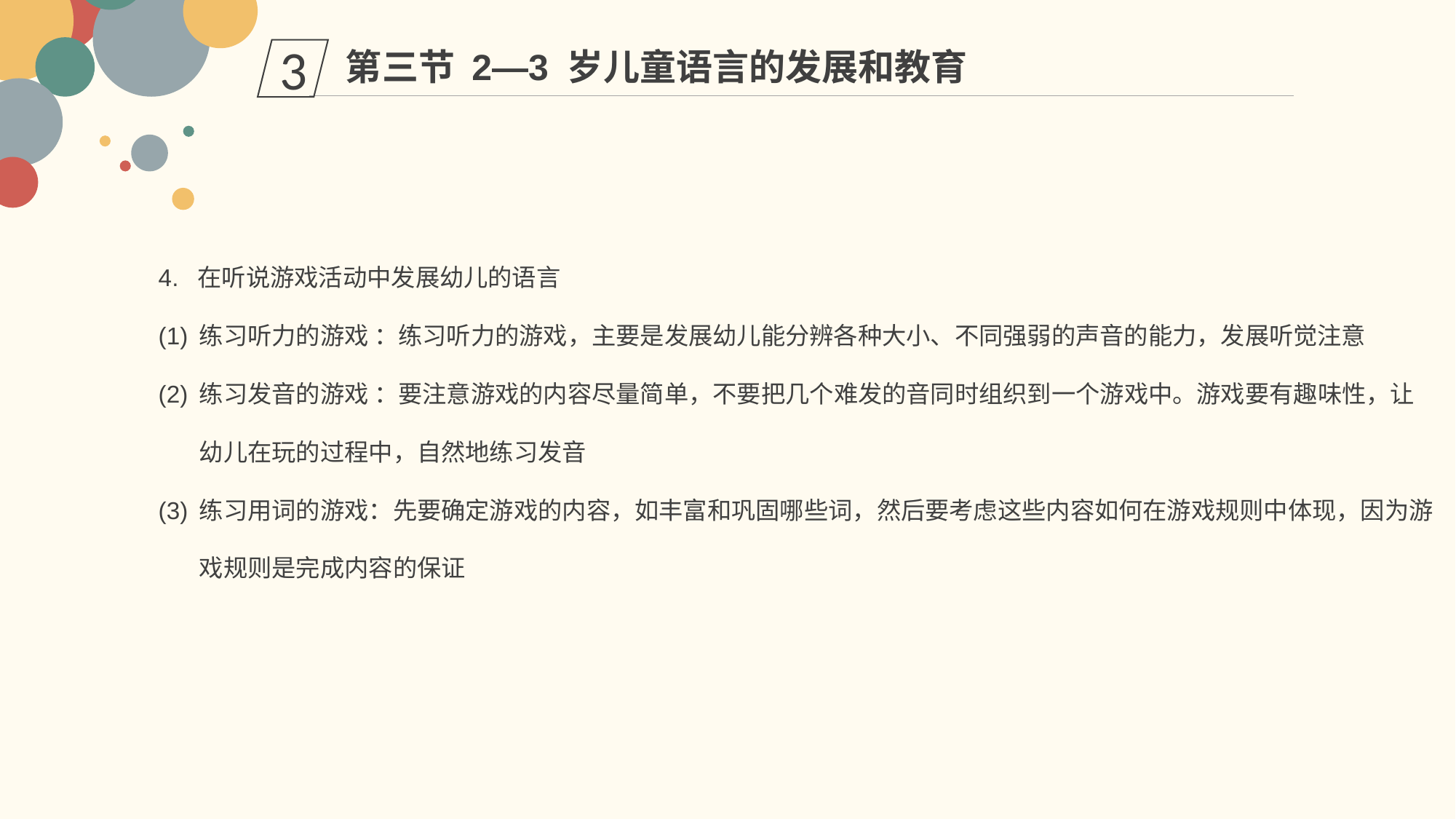

第三节 2—3 岁儿童语言的发展和教育
3
4.  在听说游戏活动中发展幼儿的语言
练习听力的游戏 ：练习听力的游戏，主要是发展幼儿能分辨各种大小、不同强弱的声音的能力，发展听觉注意
练习发音的游戏 ：要注意游戏的内容尽量简单，不要把几个难发的音同时组织到一个游戏中。游戏要有趣味性，让幼儿在玩的过程中，自然地练习发音
练习用词的游戏：先要确定游戏的内容，如丰富和巩固哪些词，然后要考虑这些内容如何在游戏规则中体现，因为游戏规则是完成内容的保证